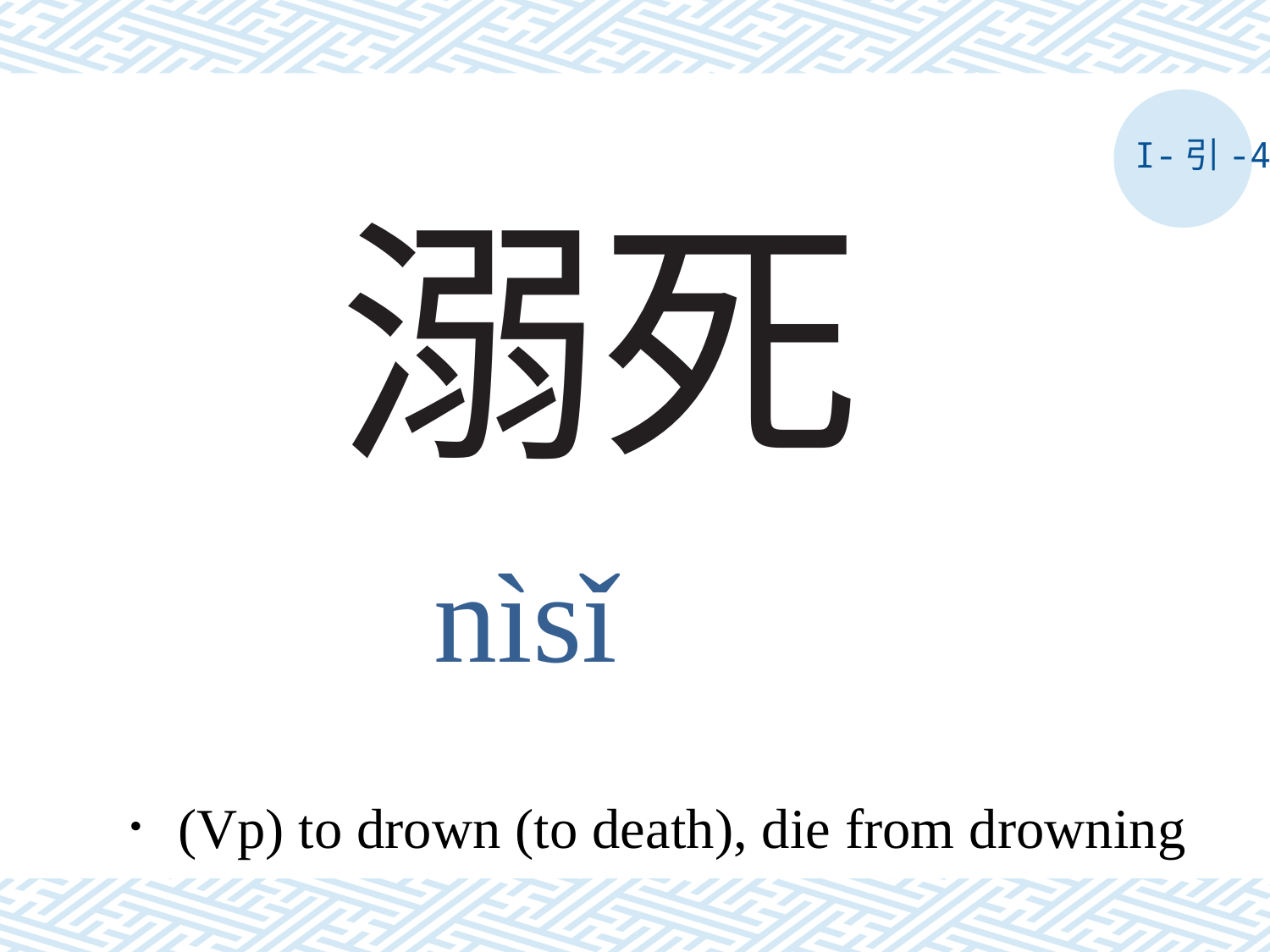

I-引-4

# 溺死
nìsǐ
．(Vp) to drown (to death), die from drowning